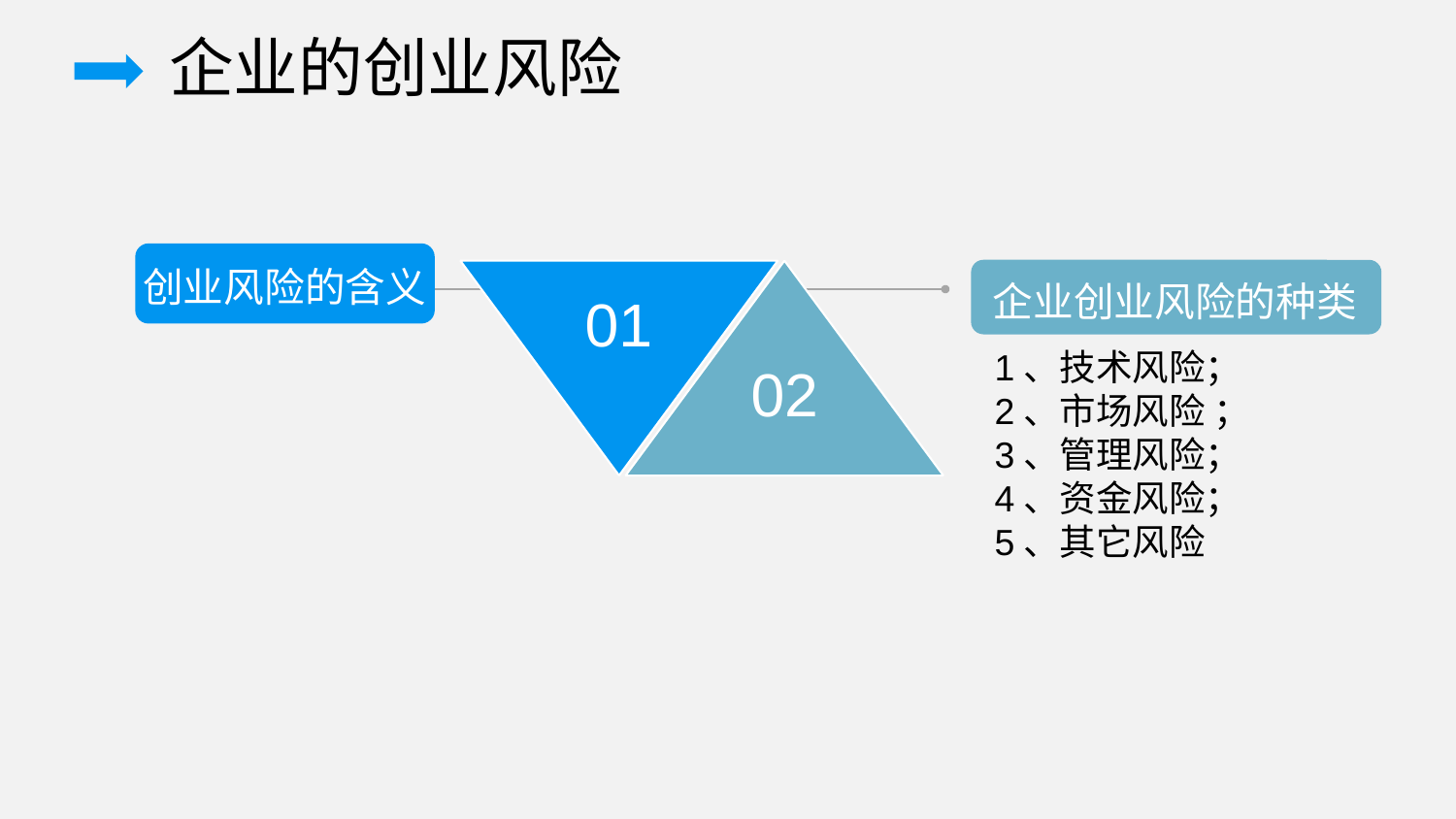

企业的创业风险
创业风险的含义

企业创业风险的种类

01

02

1、技术风险；
2、市场风险 ；
3、管理风险；
4、资金风险；
5、其它风险